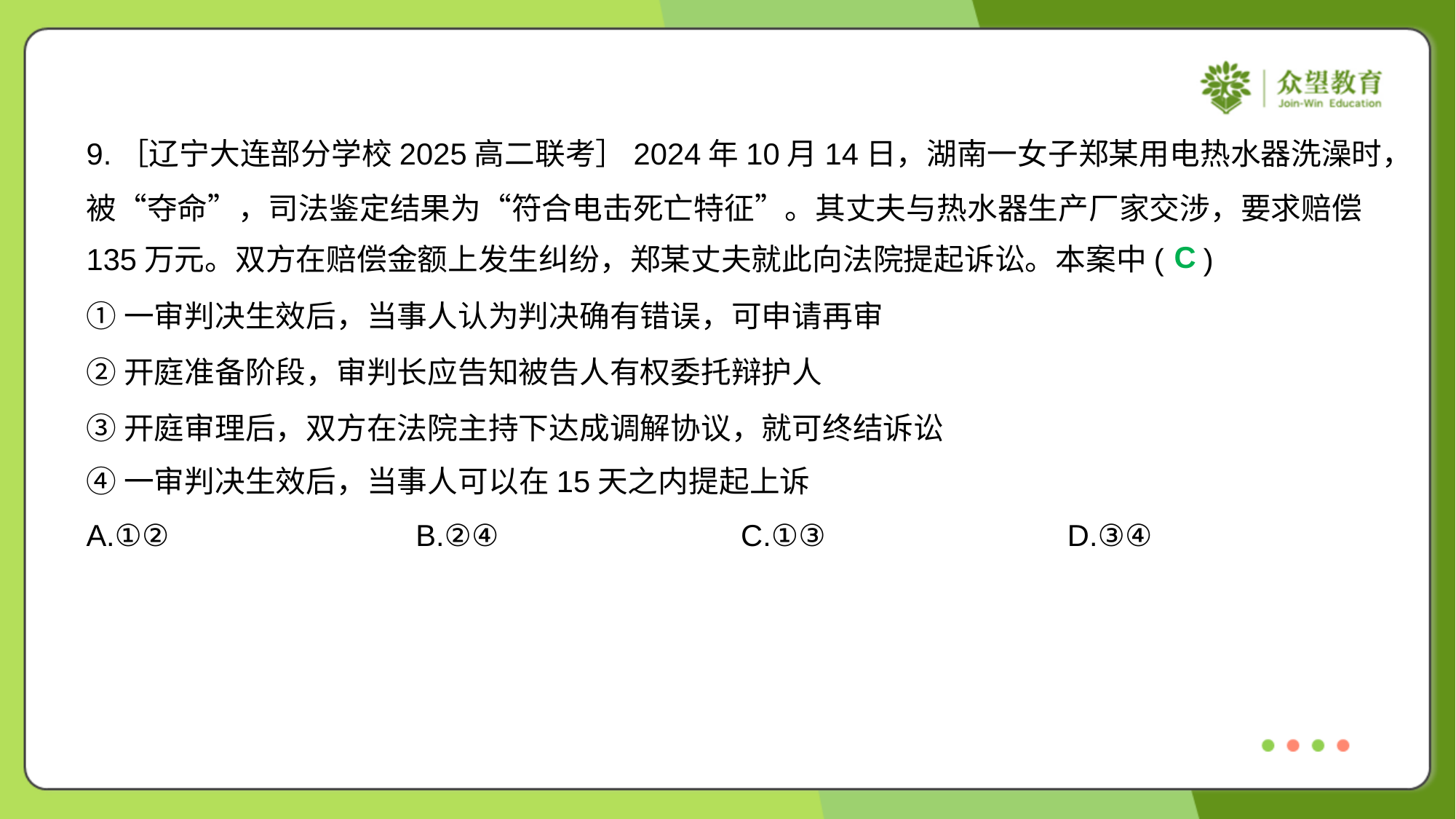

9.［辽宁大连部分学校2025高二联考］2024年10月14日，湖南一女子郑某用电热水器洗澡时，
被“夺命”，司法鉴定结果为“符合电击死亡特征”。其丈夫与热水器生产厂家交涉，要求赔偿
135万元。双方在赔偿金额上发生纠纷，郑某丈夫就此向法院提起诉讼。本案中(     )
C
①一审判决生效后，当事人认为判决确有错误，可申请再审
②开庭准备阶段，审判长应告知被告人有权委托辩护人
③开庭审理后，双方在法院主持下达成调解协议，就可终结诉讼
④一审判决生效后，当事人可以在15天之内提起上诉
A.①②	B.②④	C.①③	D.③④